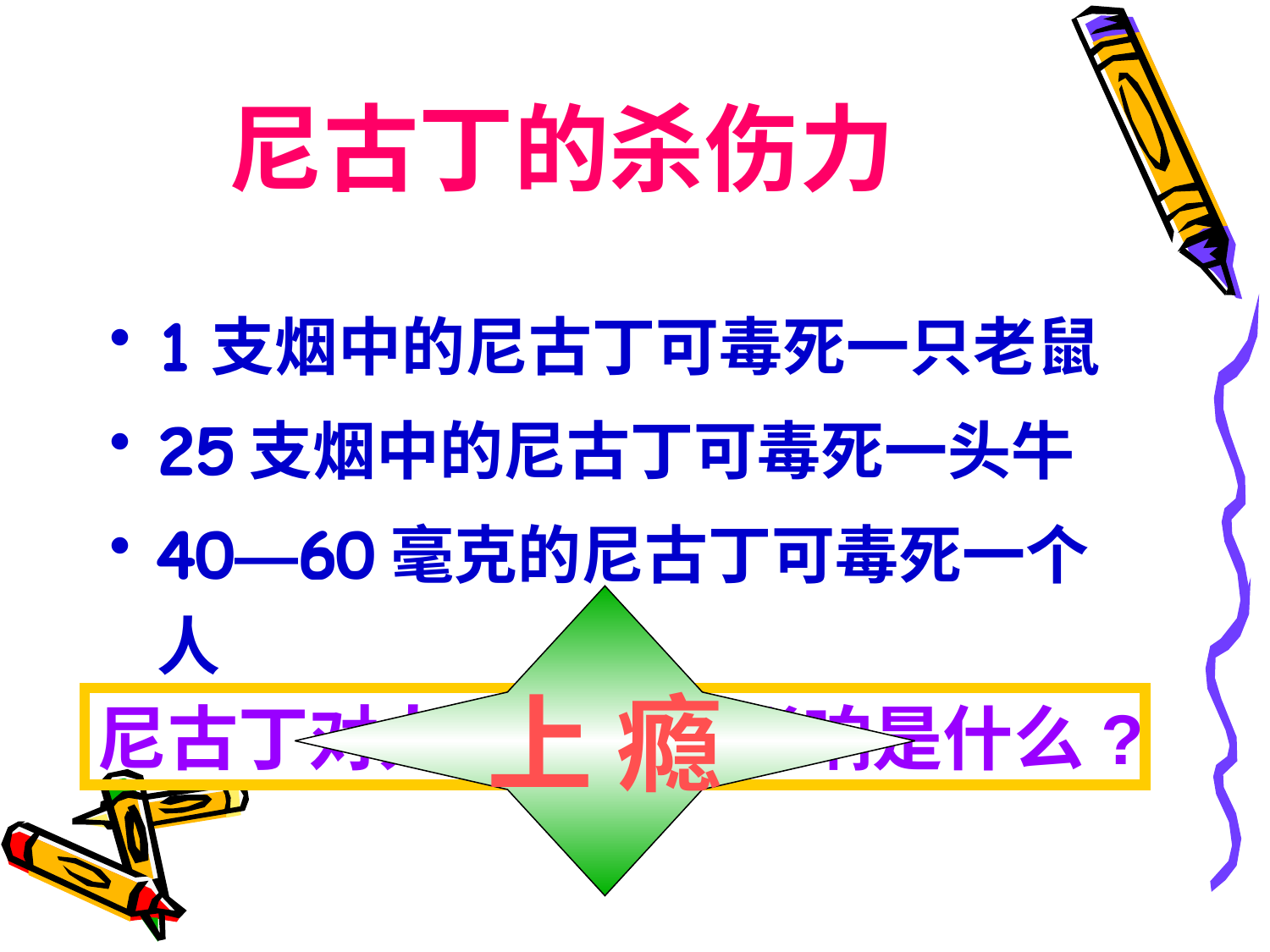

# 尼古丁的杀伤力
1支烟中的尼古丁可毒死一只老鼠
25支烟中的尼古丁可毒死一头牛
40—60毫克的尼古丁可毒死一个人

上 瘾
尼古丁对人体最大的影响是什么?